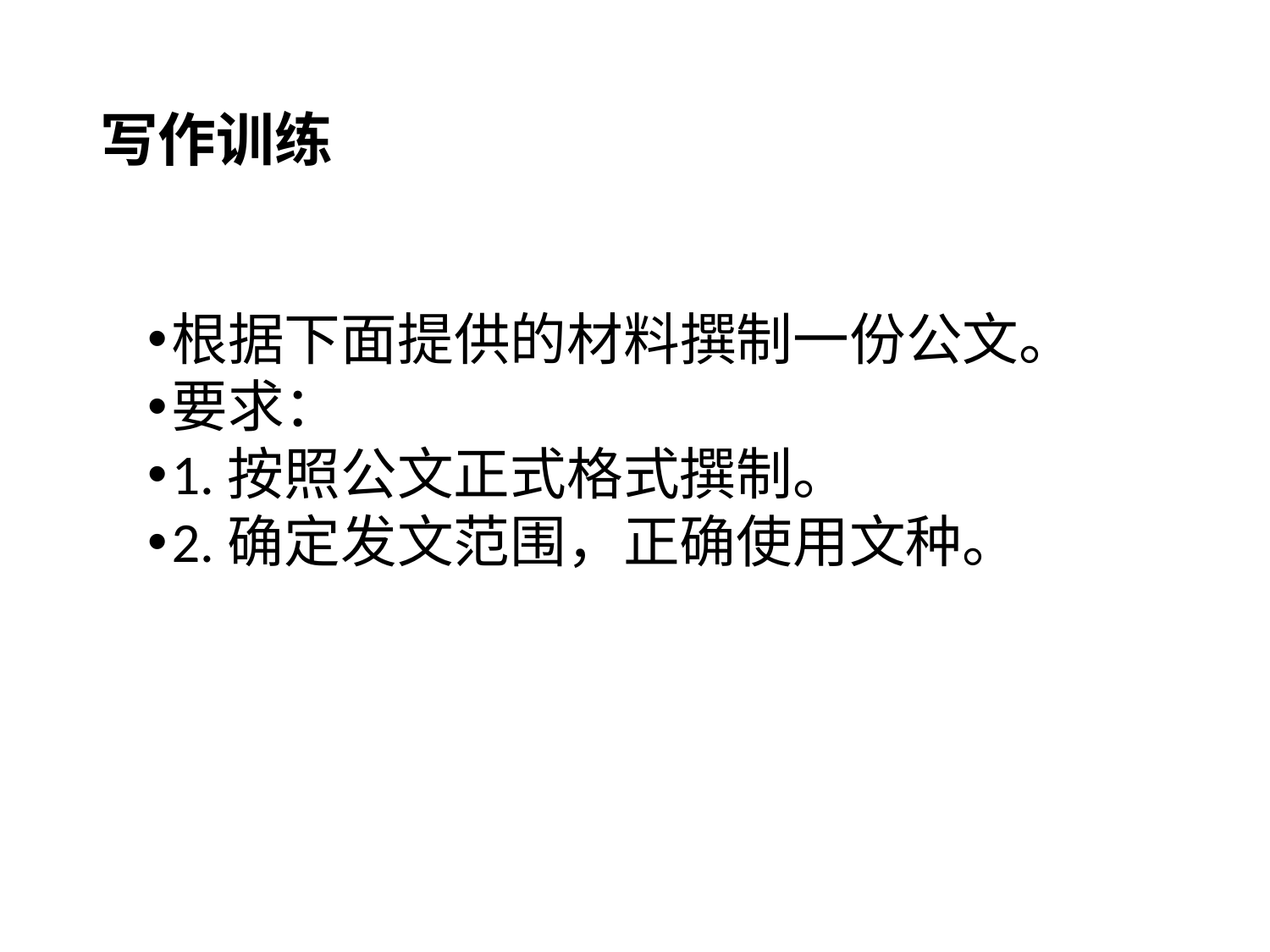

# 写作训练

根据下面提供的材料撰制一份公文。
要求：
1.按照公文正式格式撰制。
2.确定发文范围，正确使用文种。